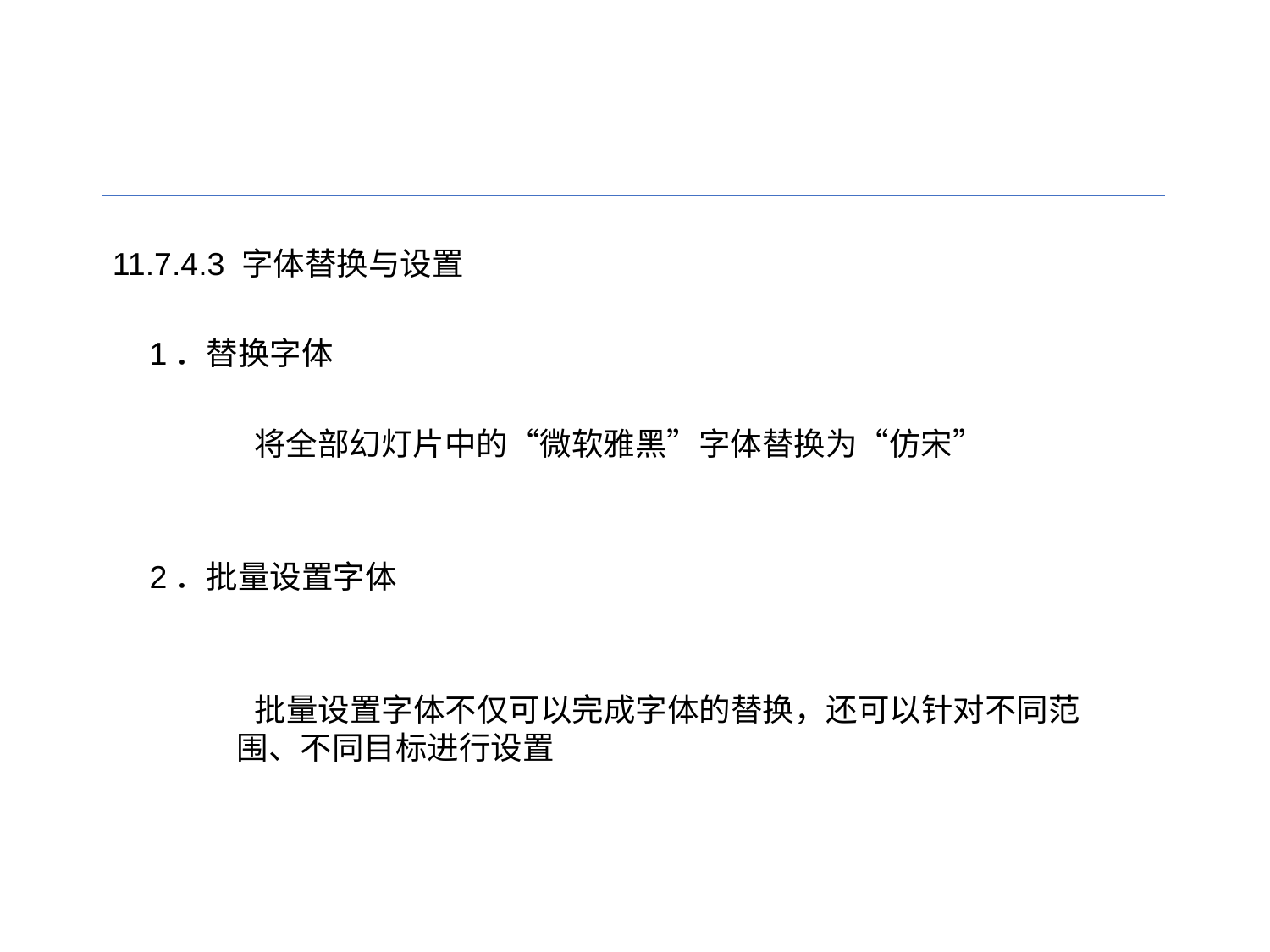

11.7.4.3 字体替换与设置
1．替换字体
将全部幻灯片中的“微软雅黑”字体替换为“仿宋”
2．批量设置字体
批量设置字体不仅可以完成字体的替换，还可以针对不同范围、不同目标进行设置